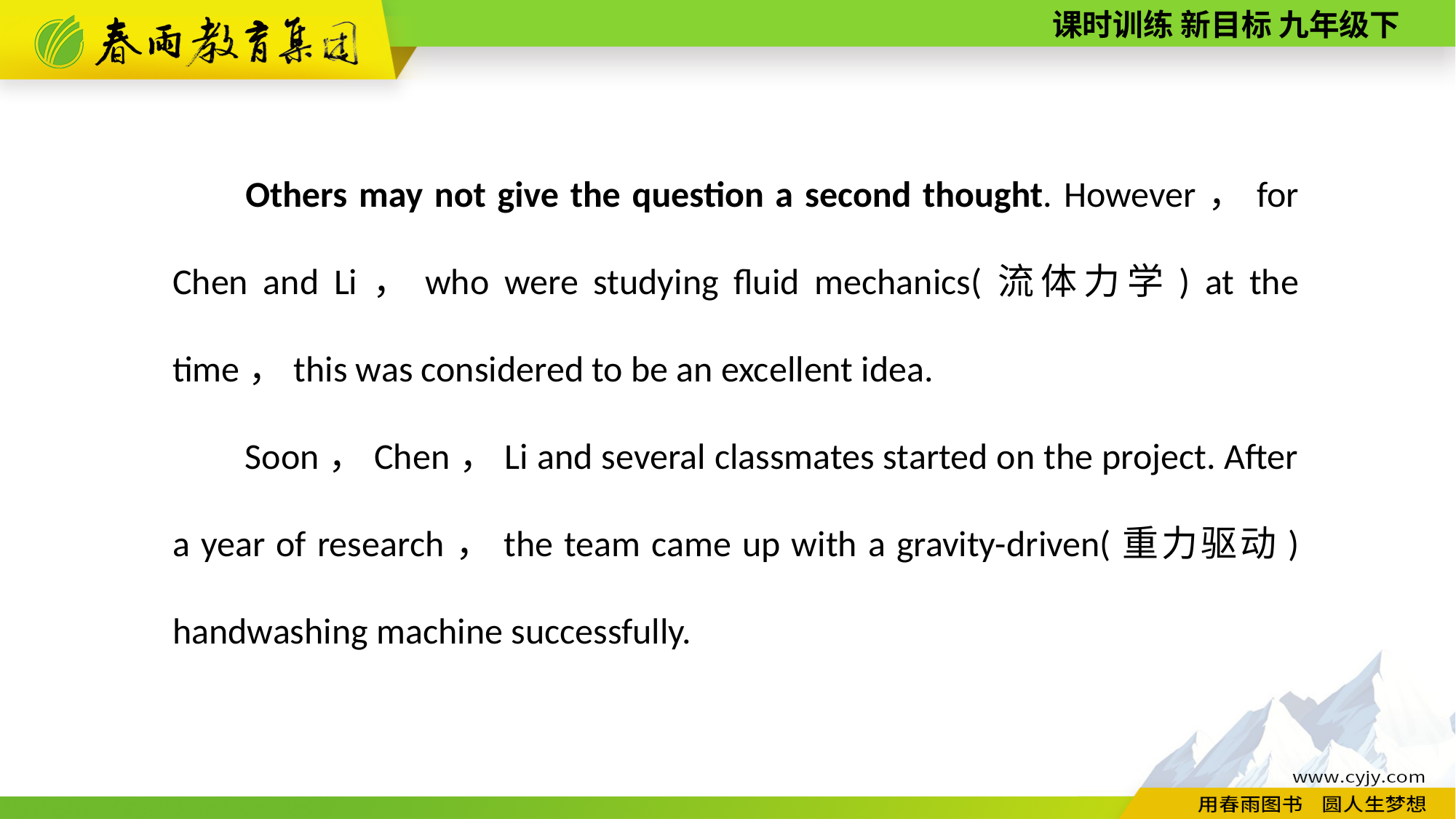

Others may not give the question a second thought. However，for Chen and Li，who were studying fluid mechanics(流体力学) at the time，this was considered to be an excellent idea.
Soon，Chen，Li and several classmates started on the project. After a year of research，the team came up with a gravity-­driven(重力驱动) hand­washing machine successfully.